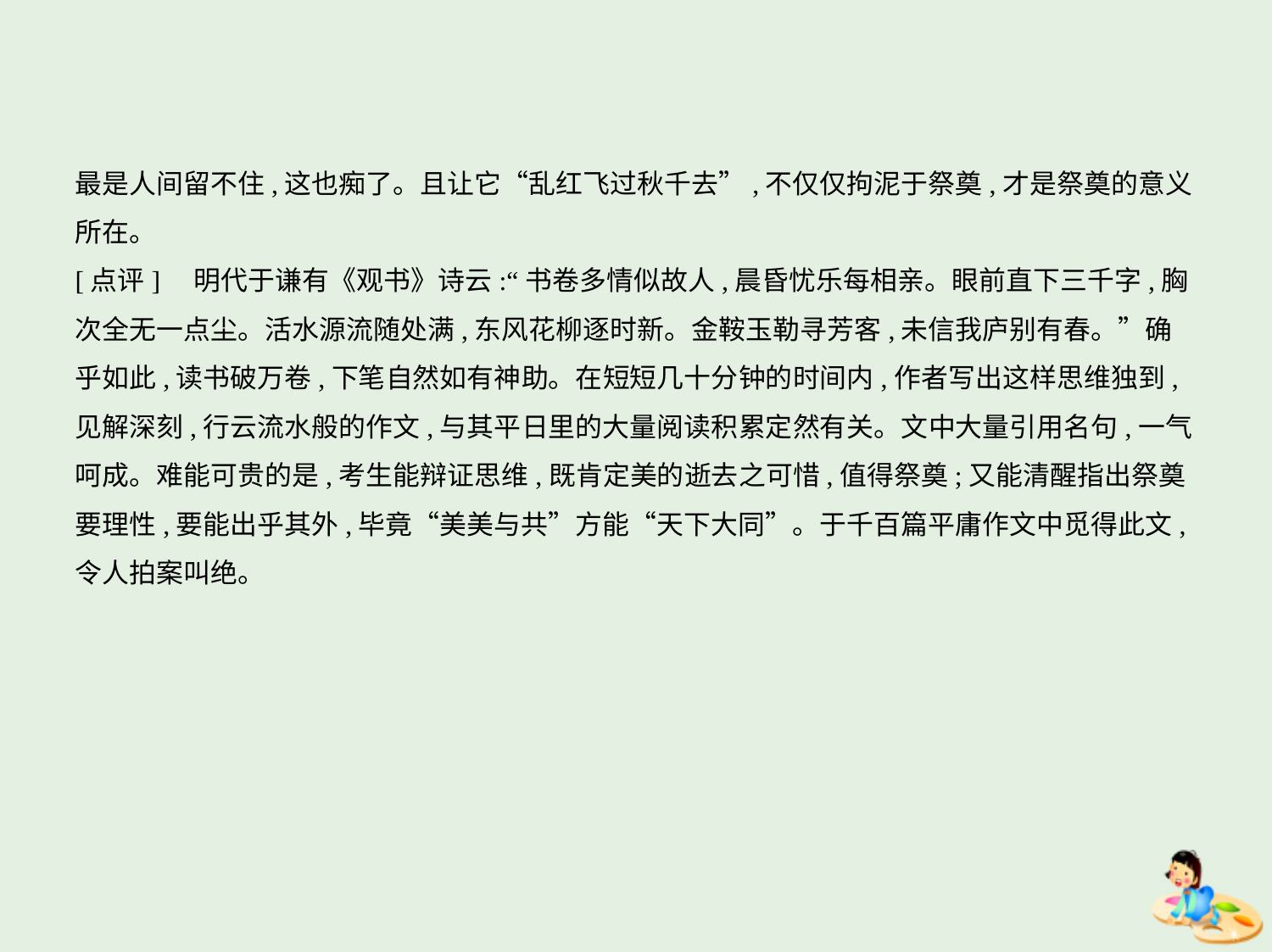

最是人间留不住,这也痴了。且让它“乱红飞过秋千去”,不仅仅拘泥于祭奠,才是祭奠的意义
所在。
[点评]　明代于谦有《观书》诗云:“书卷多情似故人,晨昏忧乐每相亲。眼前直下三千字,胸
次全无一点尘。活水源流随处满,东风花柳逐时新。金鞍玉勒寻芳客,未信我庐别有春。”确
乎如此,读书破万卷,下笔自然如有神助。在短短几十分钟的时间内,作者写出这样思维独到,
见解深刻,行云流水般的作文,与其平日里的大量阅读积累定然有关。文中大量引用名句,一气
呵成。难能可贵的是,考生能辩证思维,既肯定美的逝去之可惜,值得祭奠;又能清醒指出祭奠
要理性,要能出乎其外,毕竟“美美与共”方能“天下大同”。于千百篇平庸作文中觅得此文,
令人拍案叫绝。